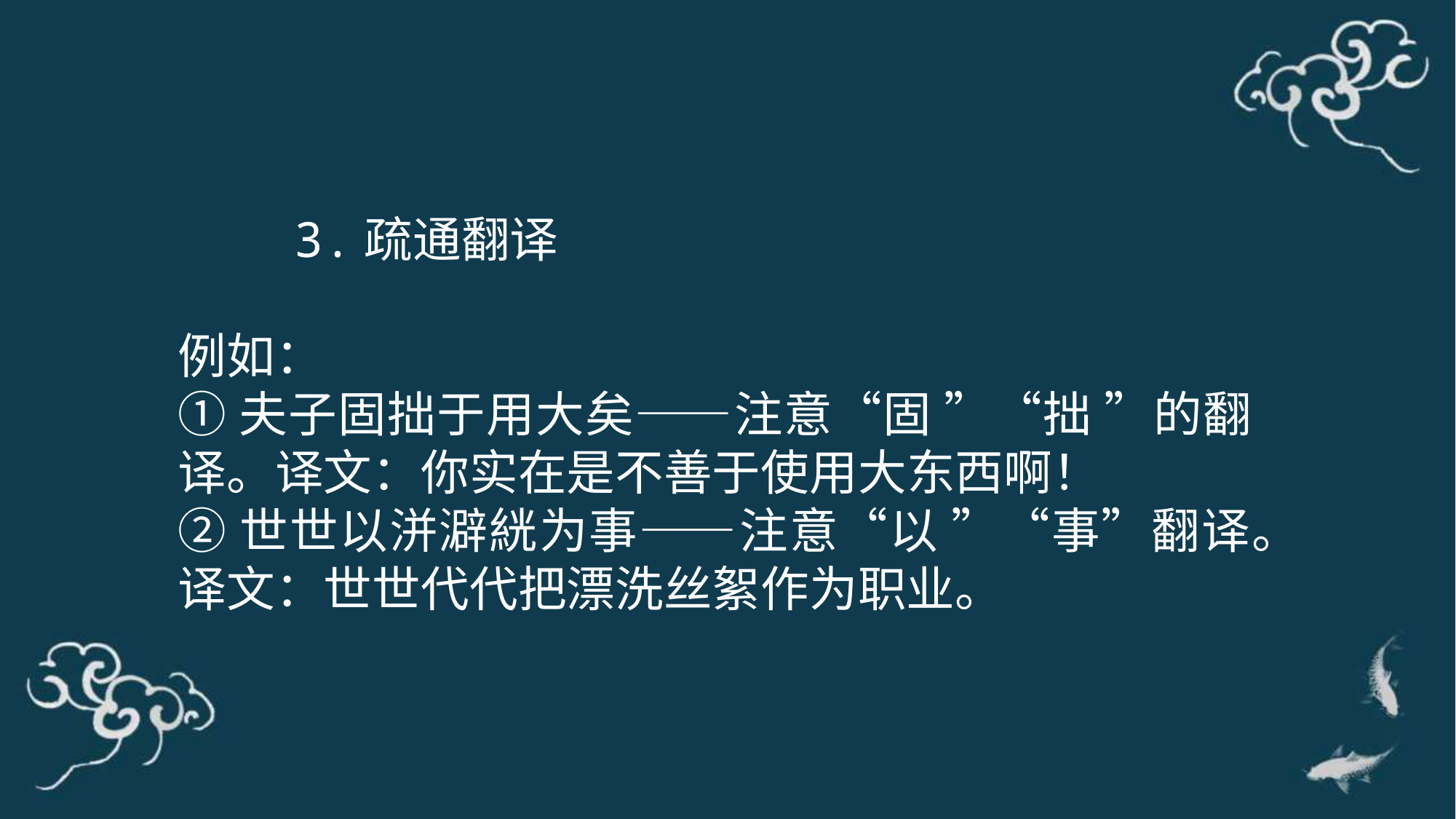

3.疏通翻译

例如：
①夫子固拙于用大矣——注意“固 ”“拙 ”的翻译。译文：你实在是不善于使用大东西啊！
②世世以洴澼絖为事——注意“以 ”“事”翻译。译文：世世代代把漂洗丝絮作为职业。